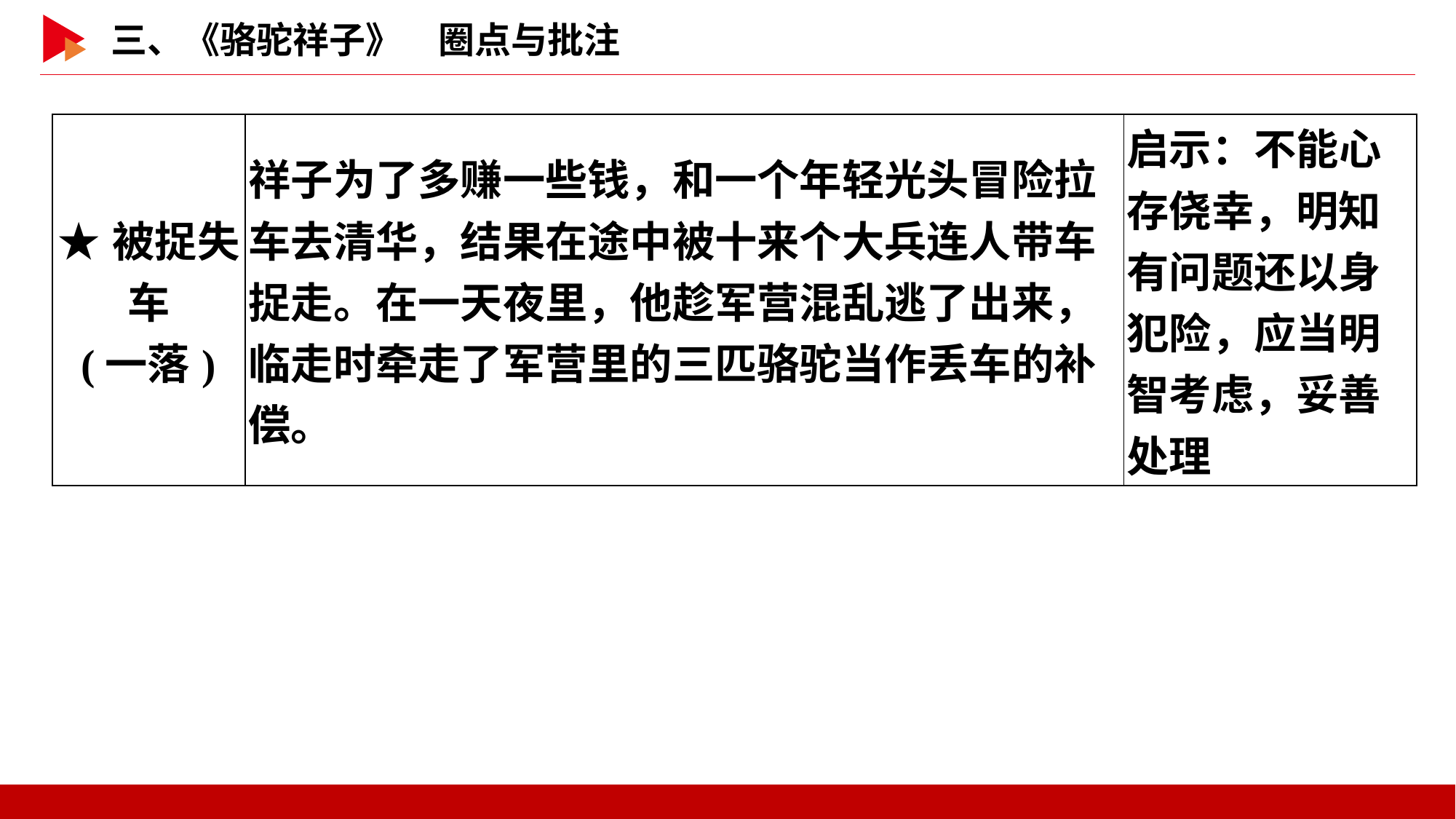

| ★被捉失车 (一落) | 祥子为了多赚一些钱，和一个年轻光头冒险拉车去清华，结果在途中被十来个大兵连人带车捉走。在一天夜里，他趁军营混乱逃了出来，临走时牵走了军营里的三匹骆驼当作丢车的补偿。 | 启示：不能心存侥幸，明知有问题还以身犯险，应当明智考虑，妥善处理 |
| --- | --- | --- |